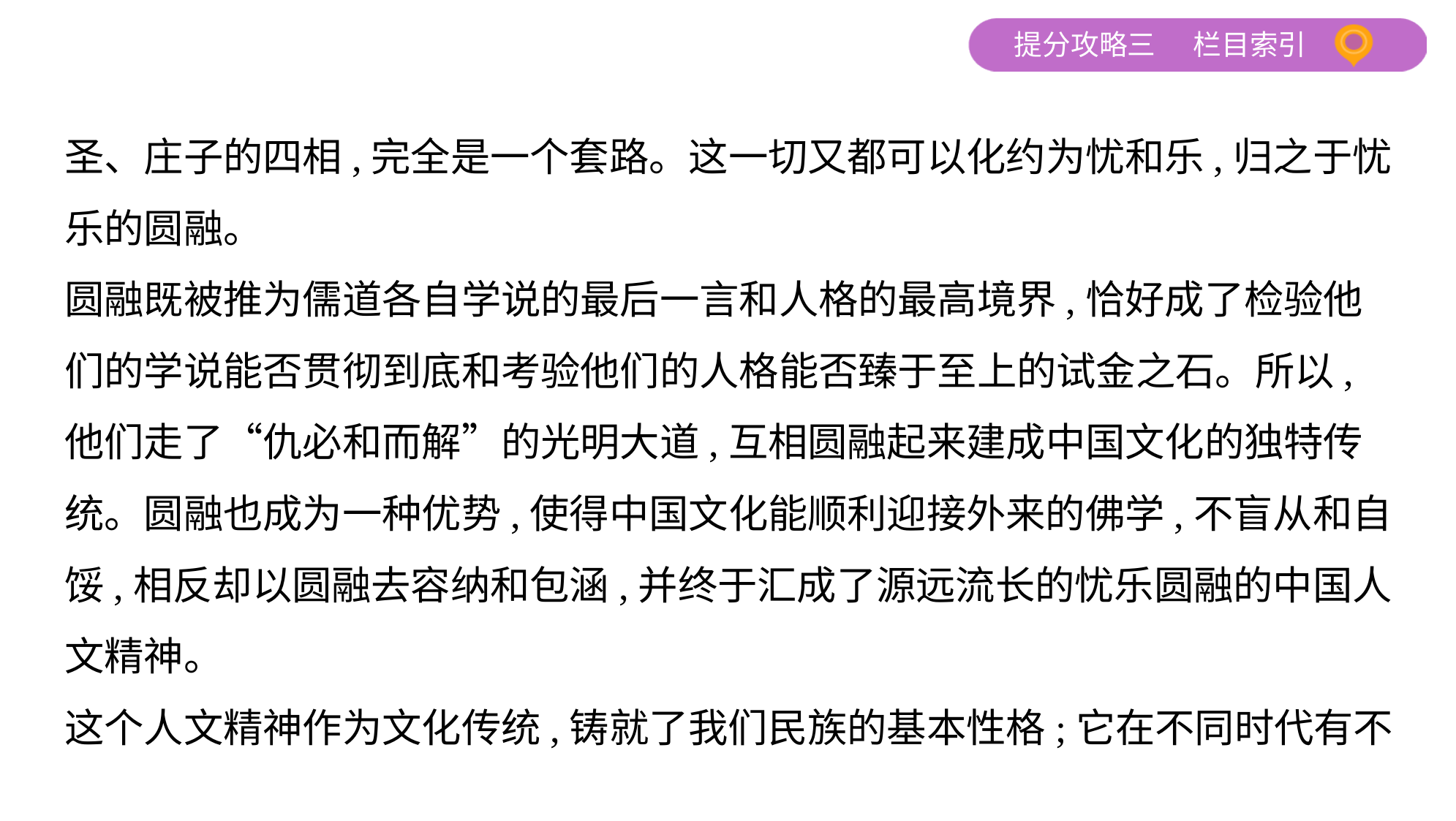

圣、庄子的四相,完全是一个套路。这一切又都可以化约为忧和乐,归之于忧
乐的圆融。
圆融既被推为儒道各自学说的最后一言和人格的最高境界,恰好成了检验他
们的学说能否贯彻到底和考验他们的人格能否臻于至上的试金之石。所以,
他们走了“仇必和而解”的光明大道,互相圆融起来建成中国文化的独特传
统。圆融也成为一种优势,使得中国文化能顺利迎接外来的佛学,不盲从和自
馁,相反却以圆融去容纳和包涵,并终于汇成了源远流长的忧乐圆融的中国人
文精神。
这个人文精神作为文化传统,铸就了我们民族的基本性格;它在不同时代有不